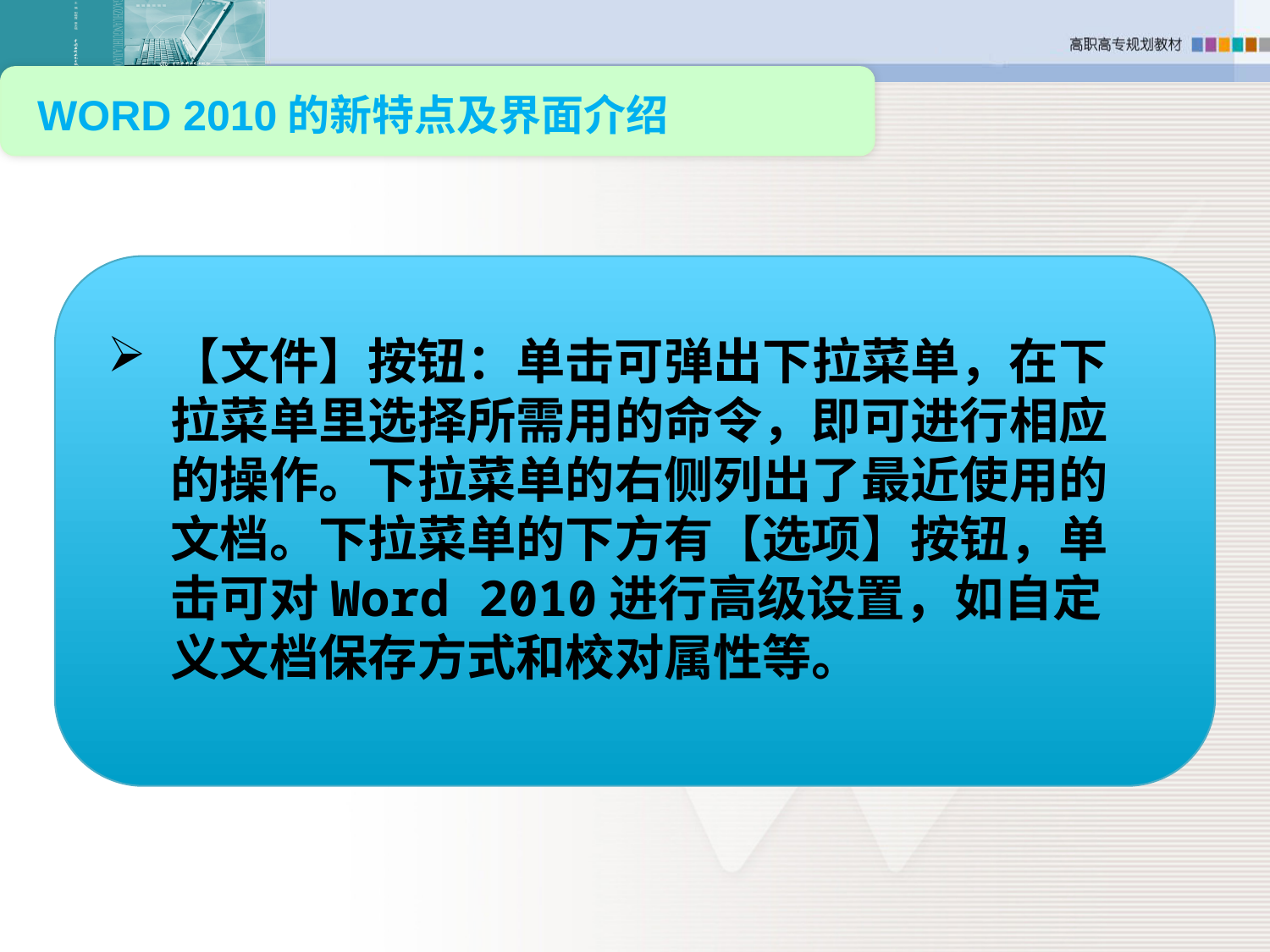

WORD 2010的新特点及界面介绍

【文件】按钮：单击可弹出下拉菜单，在下拉菜单里选择所需用的命令，即可进行相应的操作。下拉菜单的右侧列出了最近使用的文档。下拉菜单的下方有【选项】按钮，单击可对Word 2010进行高级设置，如自定义文档保存方式和校对属性等。